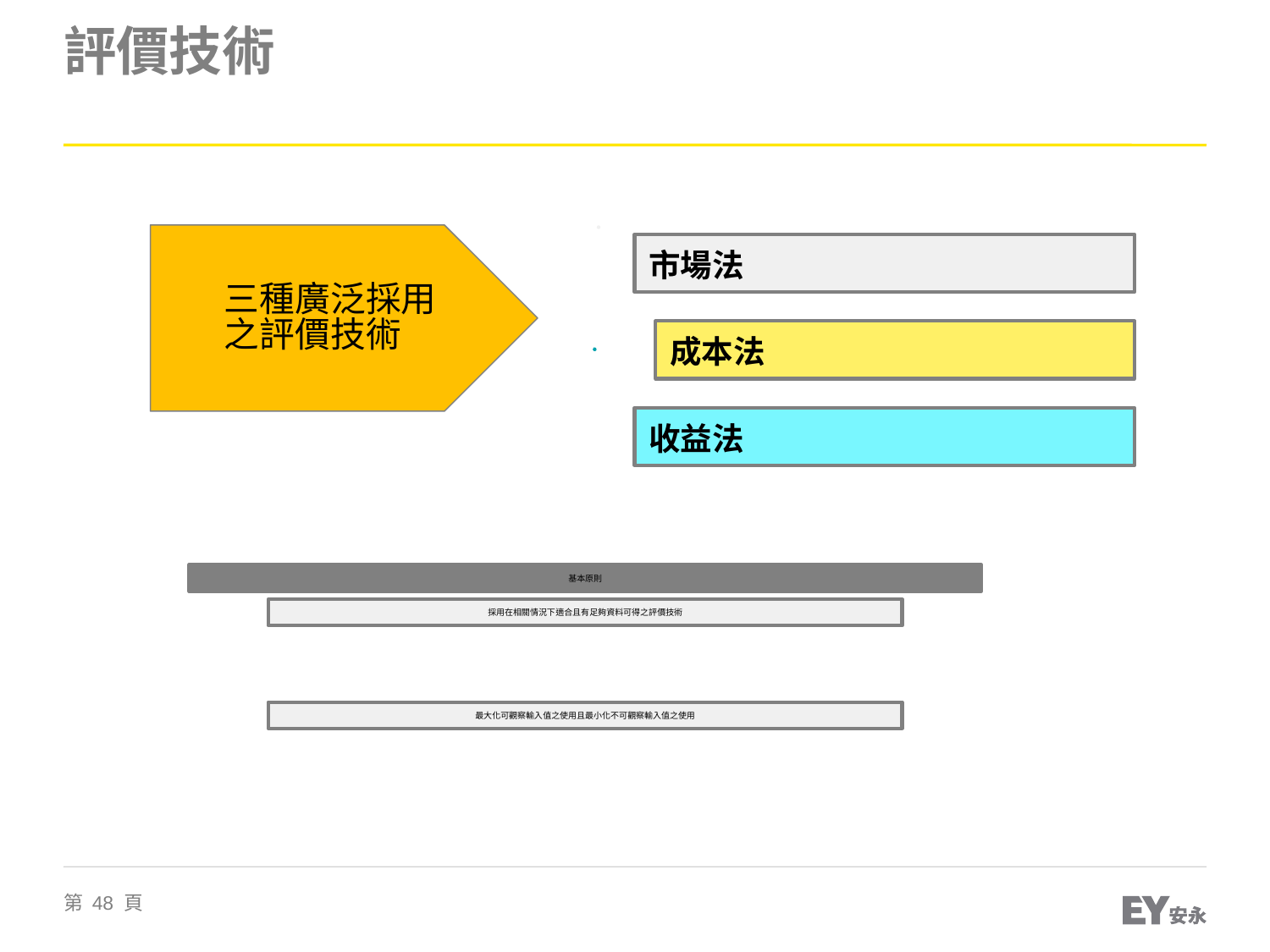

# 評價技術
市場法
收益法
成本法

三種廣泛採用之評價技術
基本原則
採用在相關情況下適合且有足夠資料可得之評價技術
最大化可觀察輸入值之使用且最小化不可觀察輸入值之使用